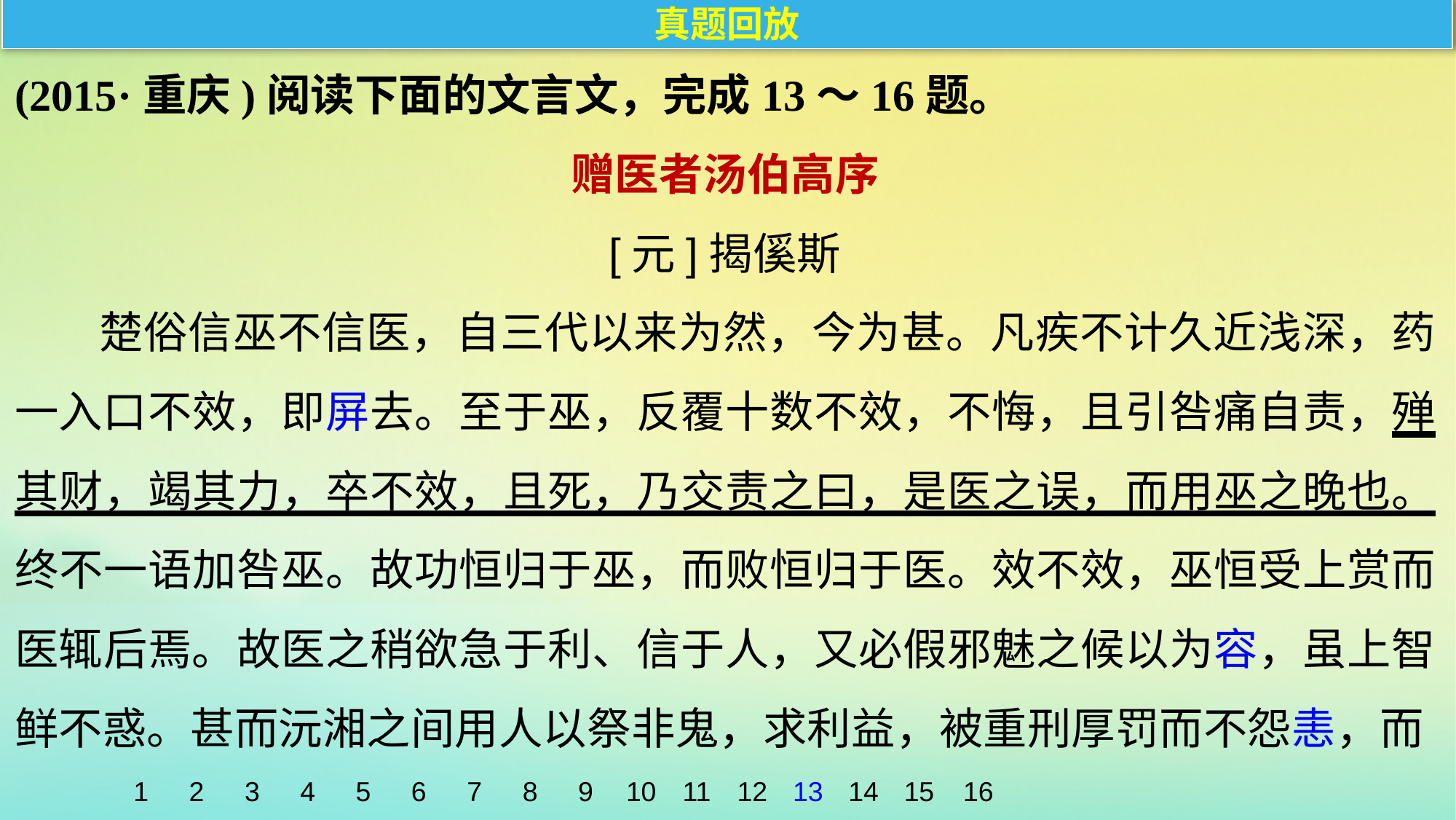

真题回放
(2015·重庆)阅读下面的文言文，完成13～16题。
赠医者汤伯高序
[元]揭傒斯
楚俗信巫不信医，自三代以来为然，今为甚。凡疾不计久近浅深，药一入口不效，即屏去。至于巫，反覆十数不效，不悔，且引咎痛自责，殚其财，竭其力，卒不效，且死，乃交责之曰，是医之误，而用巫之晚也。终不一语加咎巫。故功恒归于巫，而败恒归于医。效不效，巫恒受上赏而医辄后焉。故医之稍欲急于利、信于人，又必假邪魅之候以为容，虽上智鲜不惑。甚而沅湘之间用人以祭非鬼，求利益，被重刑厚罚而不怨恚，而
1
2
3
4
5
6
7
8
9
10
11
12
13
14
15
16